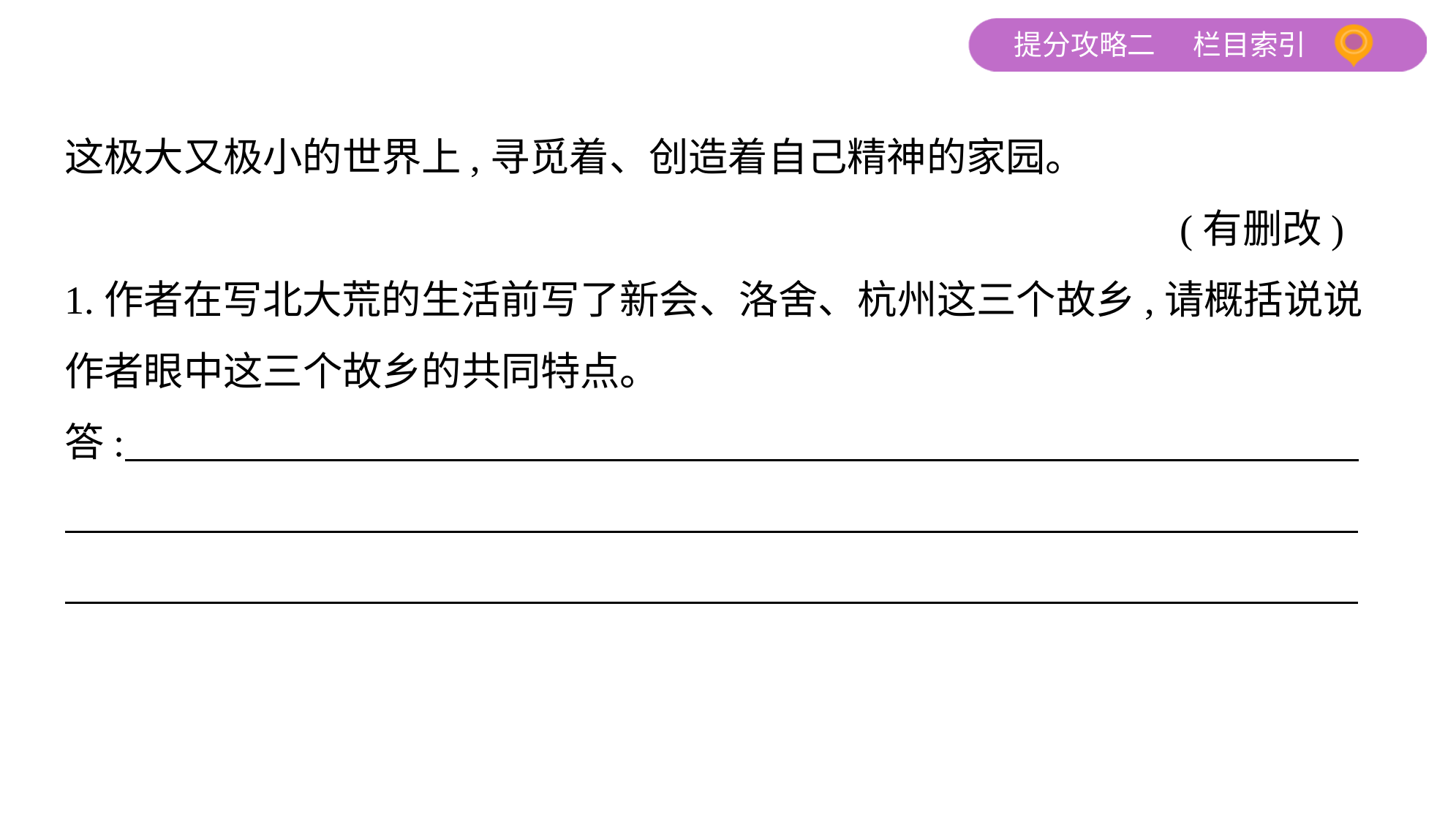

这极大又极小的世界上,寻觅着、创造着自己精神的家园。
                                                                                                                 (有删改)
1.作者在写北大荒的生活前写了新会、洛舍、杭州这三个故乡,请概括说说
作者眼中这三个故乡的共同特点。
答: